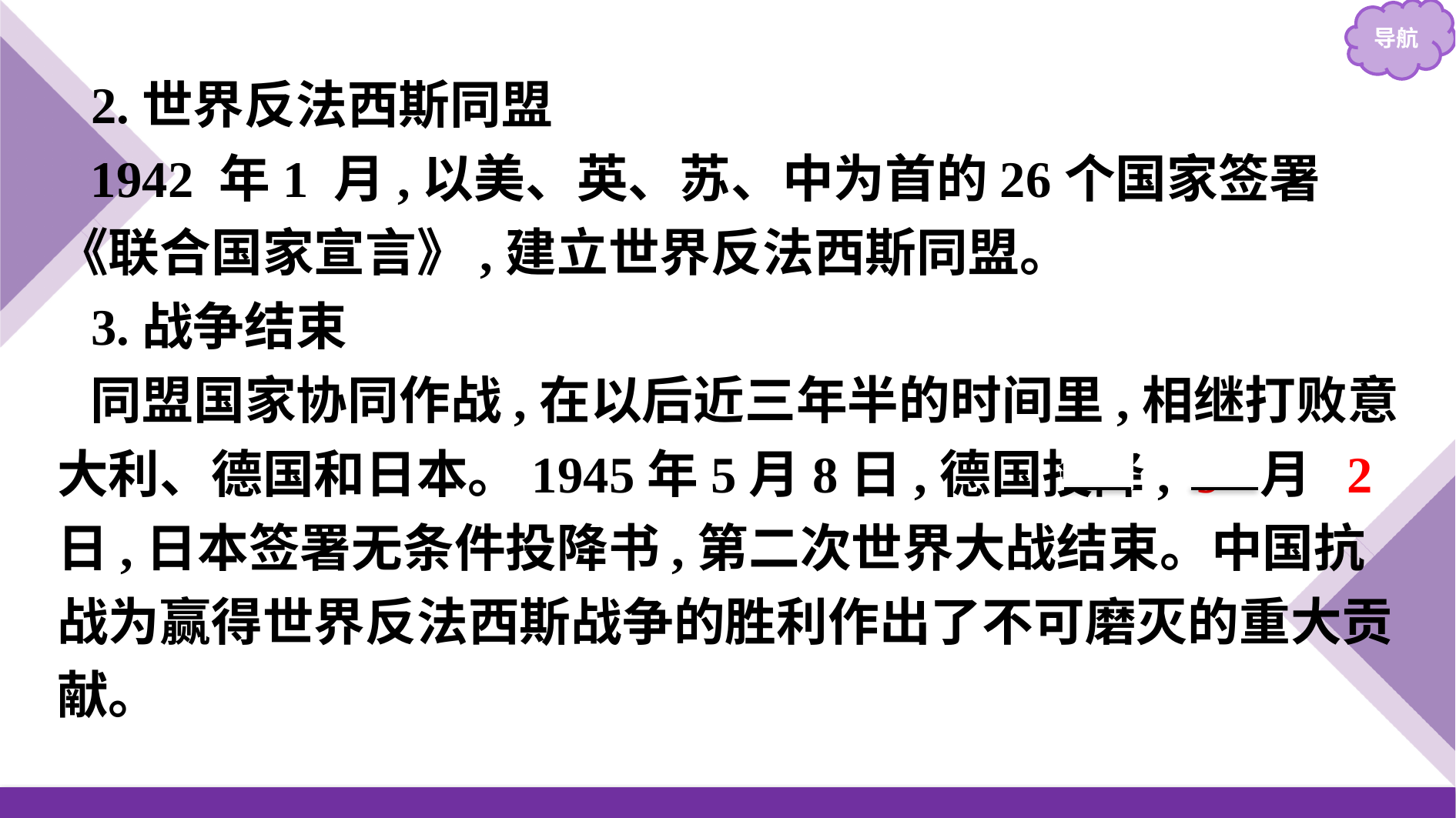

2.世界反法西斯同盟
1942 年1 月,以美、英、苏、中为首的26个国家签署《联合国家宣言》,建立世界反法西斯同盟。
3.战争结束
同盟国家协同作战,在以后近三年半的时间里,相继打败意大利、德国和日本。1945年5月8日,德国投降,  9  月  2  日,日本签署无条件投降书,第二次世界大战结束。中国抗战为赢得世界反法西斯战争的胜利作出了不可磨灭的重大贡献。